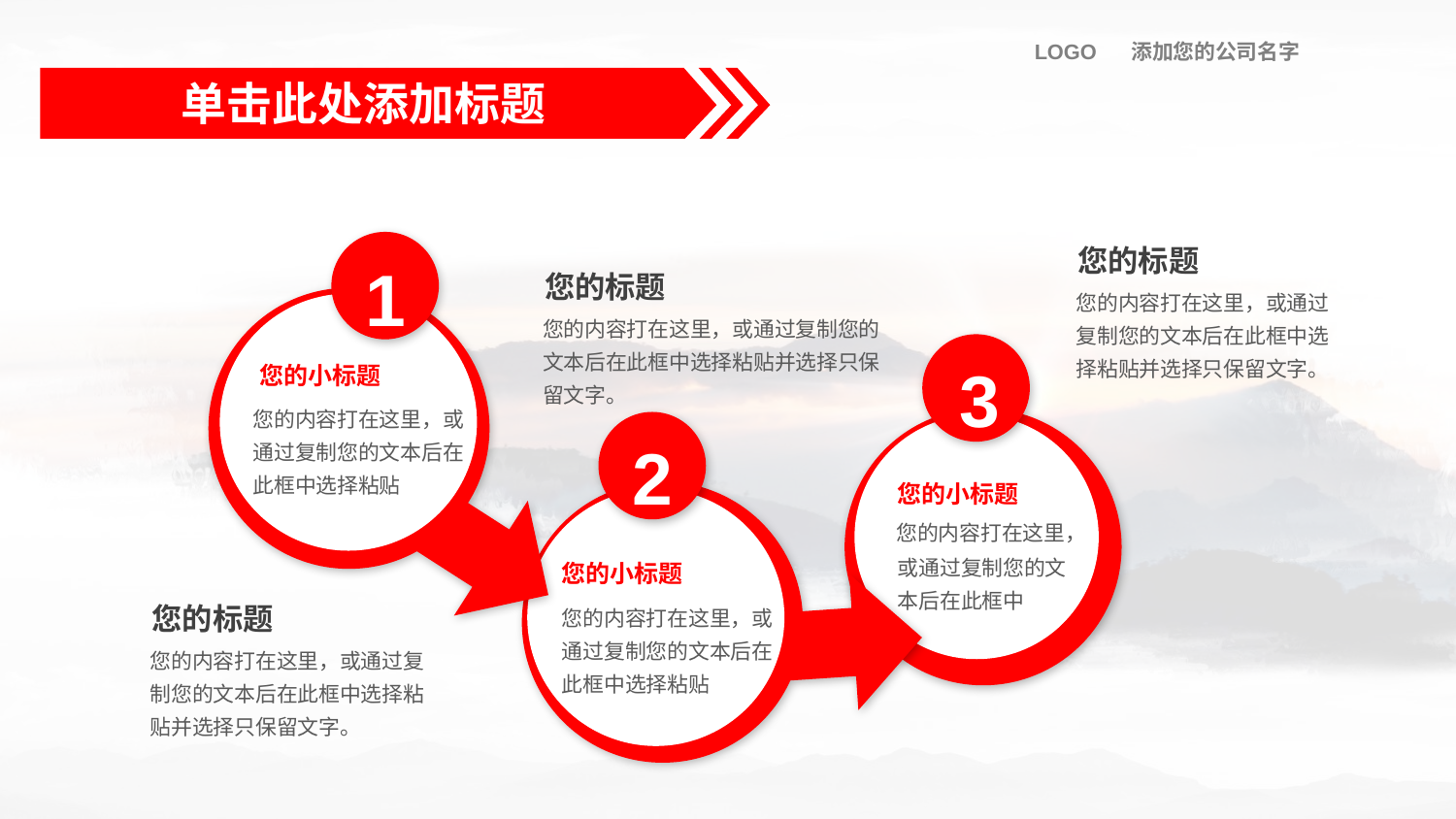

LOGO     添加您的公司名字

单击此处添加标题
1

您的标题
您的标题
您的内容打在这里，或通过复制您的文本后在此框中选择粘贴并选择只保留文字。

您的小标题
您的内容打在这里，或通过复制您的文本后在此框中选择粘贴
您的内容打在这里，或通过复制您的文本后在此框中选择粘贴并选择只保留文字。
3

2

您的小标题
您的内容打在这里，
或通过复制您的文本后在此框中

您的小标题
您的内容打在这里，或通过复制您的文本后在此框中选择粘贴
您的标题
您的内容打在这里，或通过复制您的文本后在此框中选择粘贴并选择只保留文字。